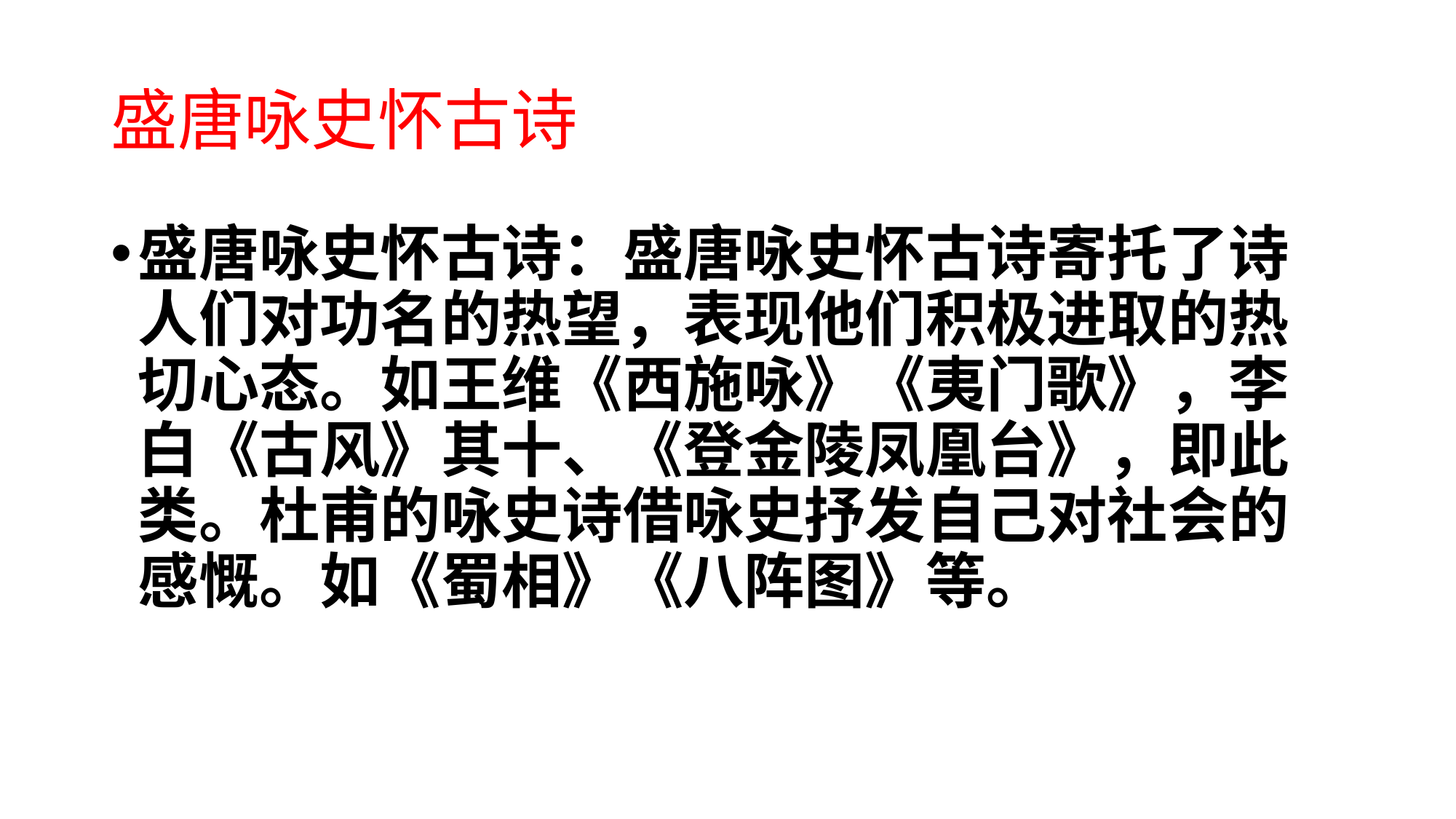

# 盛唐咏史怀古诗
盛唐咏史怀古诗：盛唐咏史怀古诗寄托了诗人们对功名的热望，表现他们积极进取的热切心态。如王维《西施咏》《夷门歌》，李白《古风》其十、《登金陵凤凰台》，即此类。杜甫的咏史诗借咏史抒发自己对社会的感慨。如《蜀相》《八阵图》等。